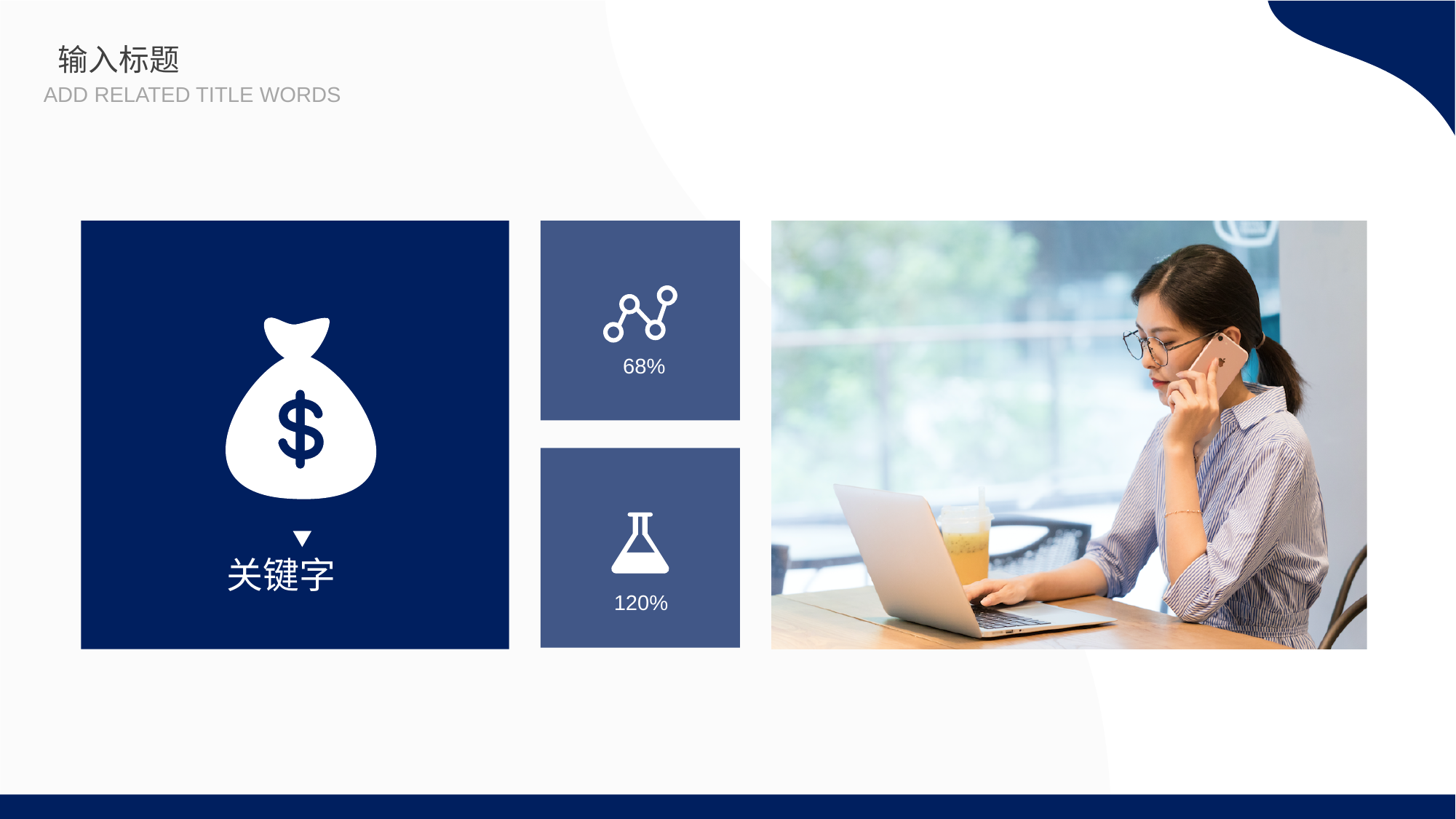

输入标题
ADD RELATED TITLE WORDS

68%

关键字
120%